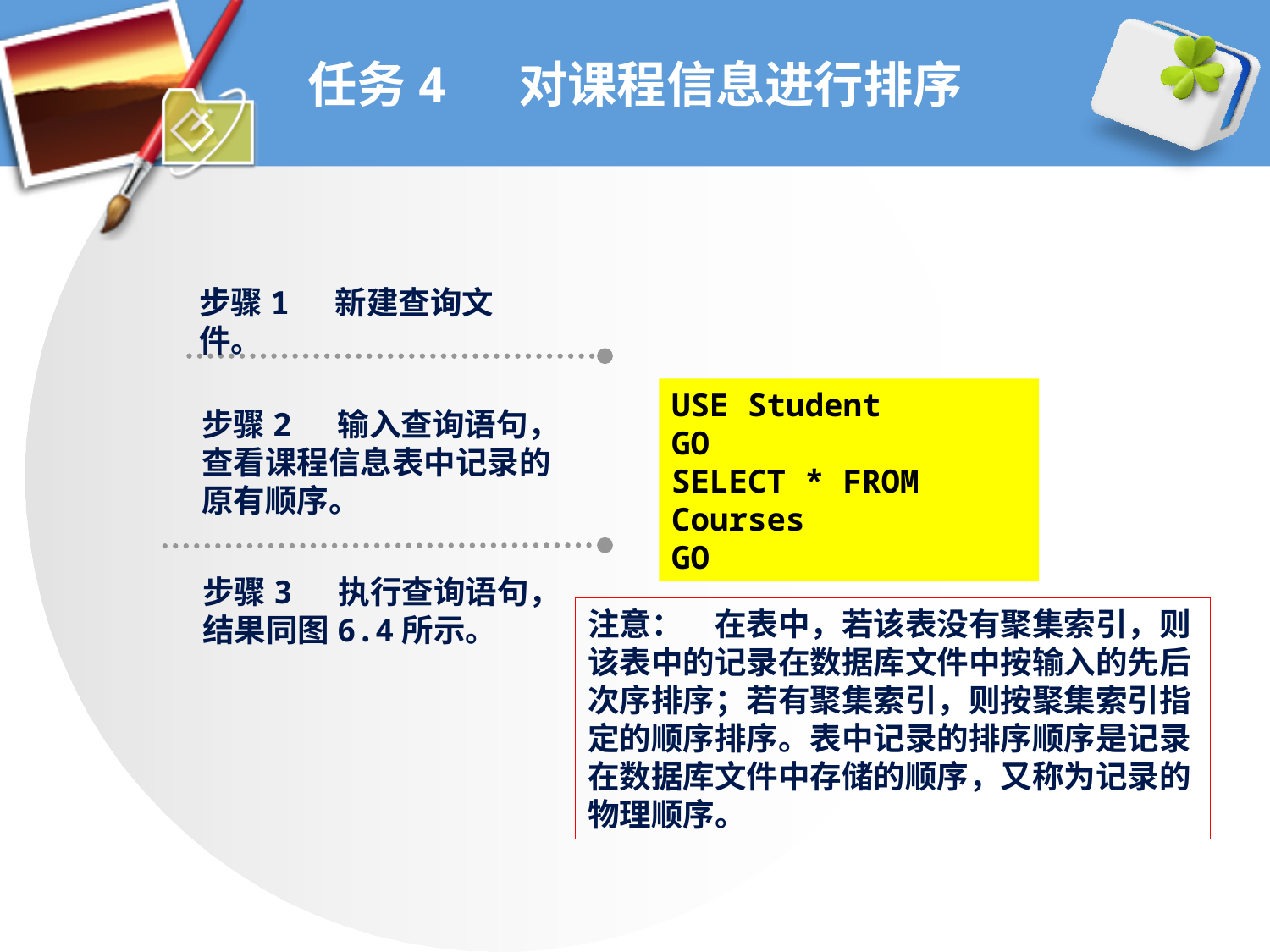

# 任务4  对课程信息进行排序
步骤1  新建查询文件。

USE Student
GO
SELECT * FROM Courses
GO
步骤2  输入查询语句，查看课程信息表中记录的原有顺序。

步骤3  执行查询语句，结果同图6.4所示。
注意：	在表中，若该表没有聚集索引，则该表中的记录在数据库文件中按输入的先后次序排序；若有聚集索引，则按聚集索引指定的顺序排序。表中记录的排序顺序是记录在数据库文件中存储的顺序，又称为记录的物理顺序。